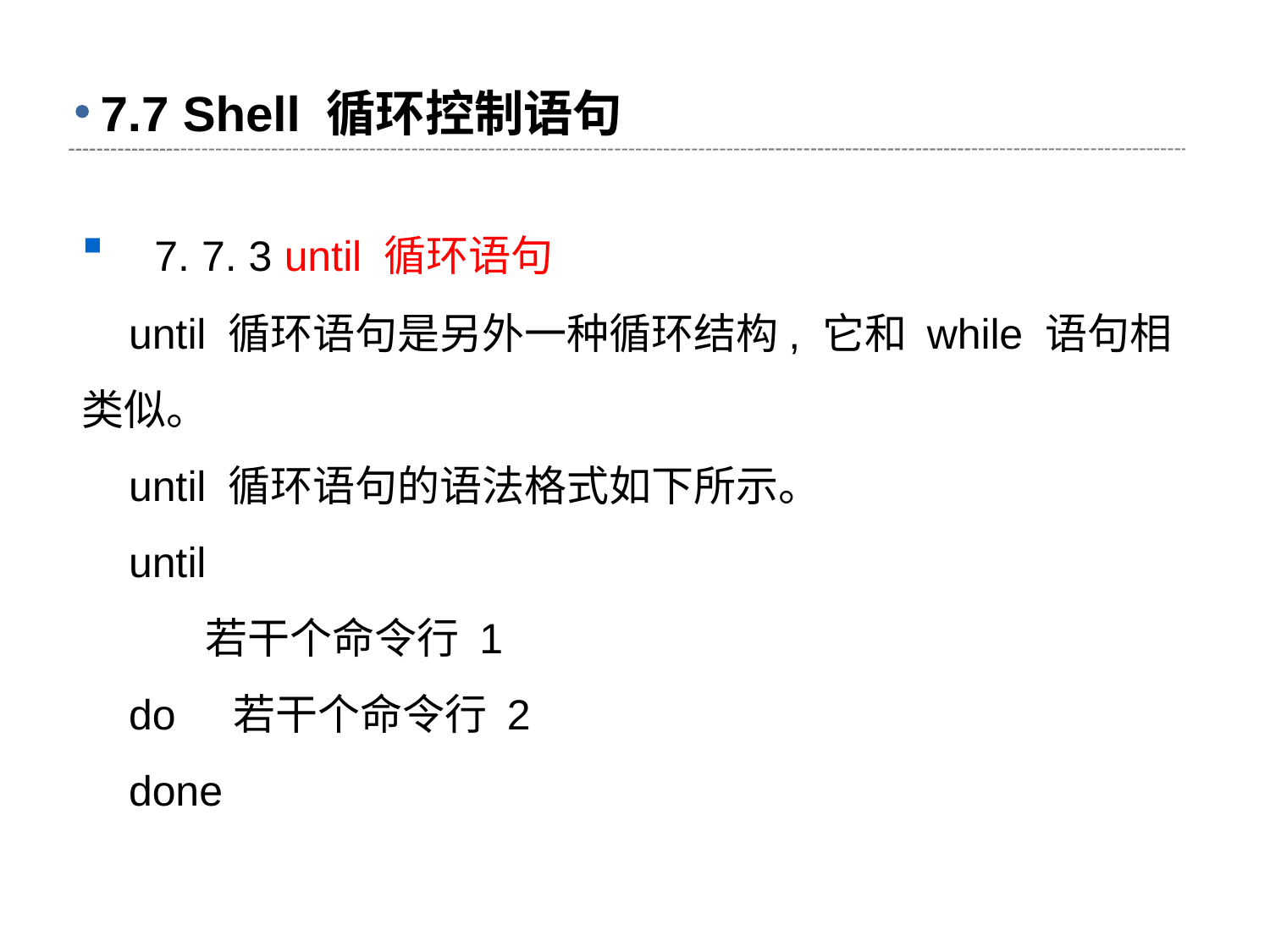

# 7.7 Shell 循环控制语句

  7. 7. 3 until 循环语句
    until 循环语句是另外一种循环结构, 它和 while 语句相类似。
    until 循环语句的语法格式如下所示。
    until
            若干个命令行 1
    do    若干个命令行 2
    done